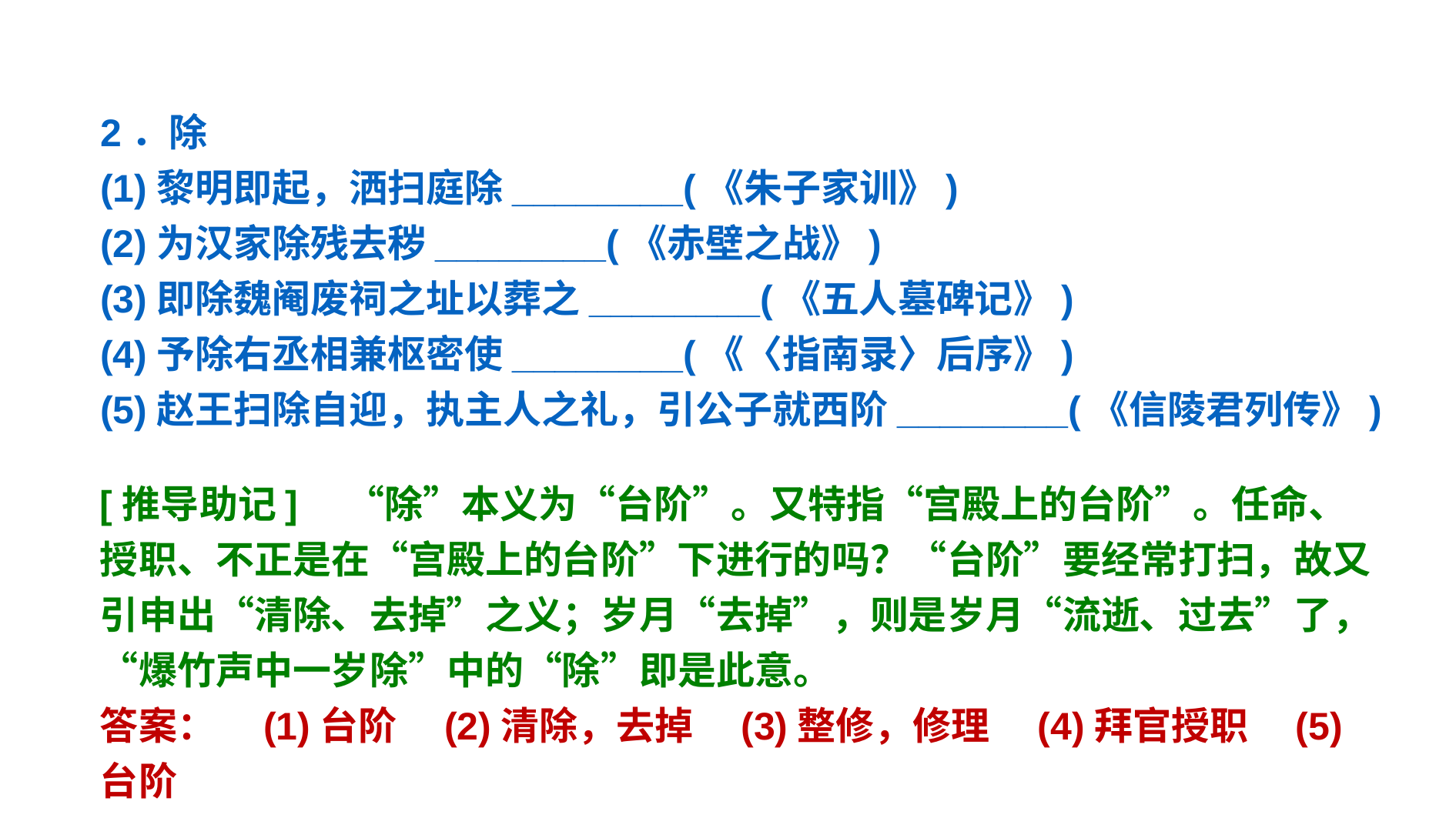

2．除
(1)黎明即起，洒扫庭除________(《朱子家训》)
(2)为汉家除残去秽________(《赤壁之战》)
(3)即除魏阉废祠之址以葬之________(《五人墓碑记》)
(4)予除右丞相兼枢密使________(《〈指南录〉后序》)
(5)赵王扫除自迎，执主人之礼，引公子就西阶________(《信陵君列传》)

[推导助记]　“除”本义为“台阶”。又特指“宫殿上的台阶”。任命、授职、不正是在“宫殿上的台阶”下进行的吗？“台阶”要经常打扫，故又引申出“清除、去掉”之义；岁月“去掉”，则是岁月“流逝、过去”了，“爆竹声中一岁除”中的“除”即是此意。
答案：　(1)台阶　(2)清除，去掉　(3)整修，修理　(4)拜官授职　(5)台阶